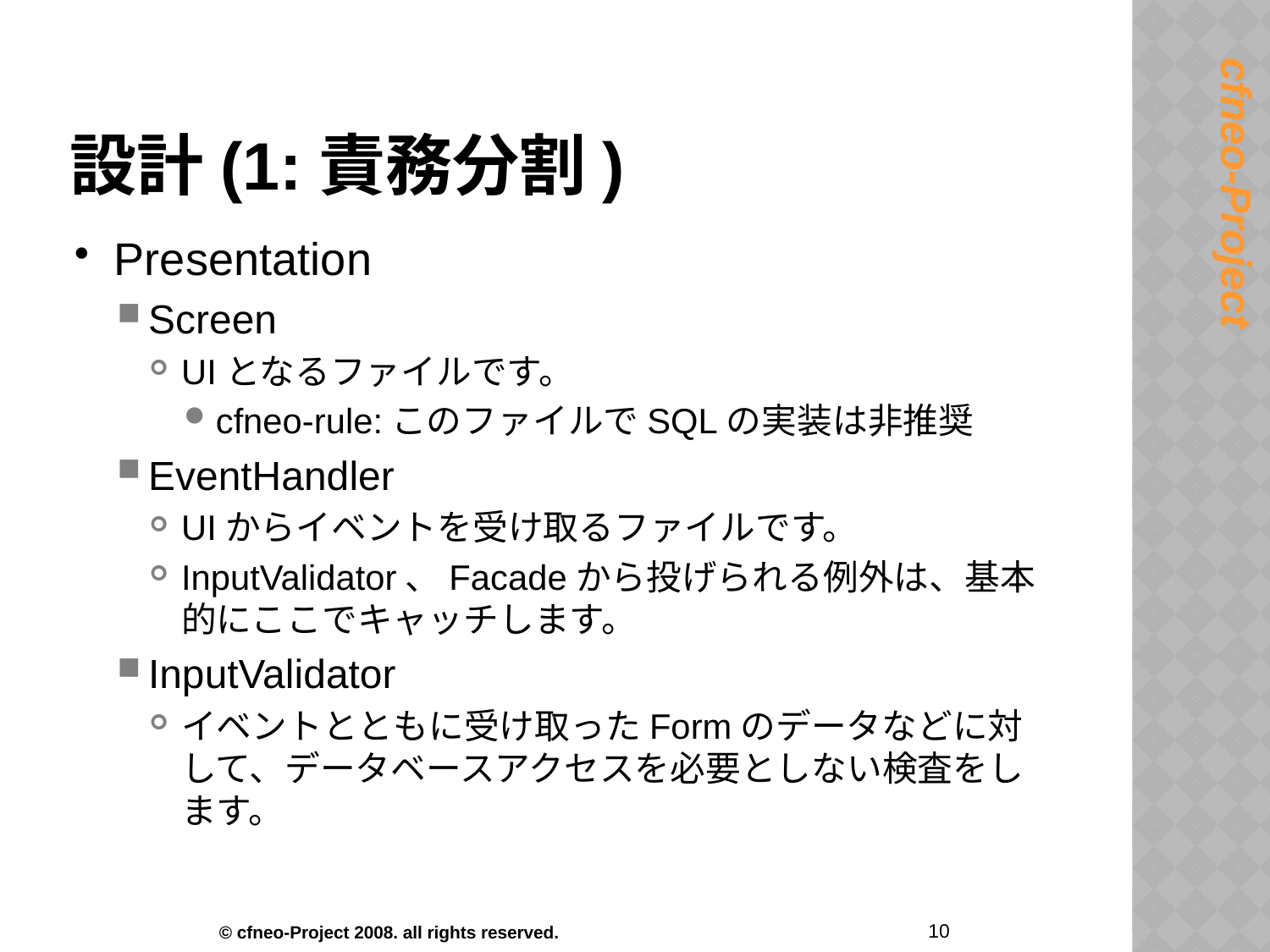

# 設計(1:責務分割)
Presentation
Screen
UIとなるファイルです。
cfneo-rule:このファイルでSQLの実装は非推奨
EventHandler
UIからイベントを受け取るファイルです。
InputValidator、Facadeから投げられる例外は、基本的にここでキャッチします。
InputValidator
イベントとともに受け取ったFormのデータなどに対して、データベースアクセスを必要としない検査をします。
10
© cfneo-Project 2008. all rights reserved.